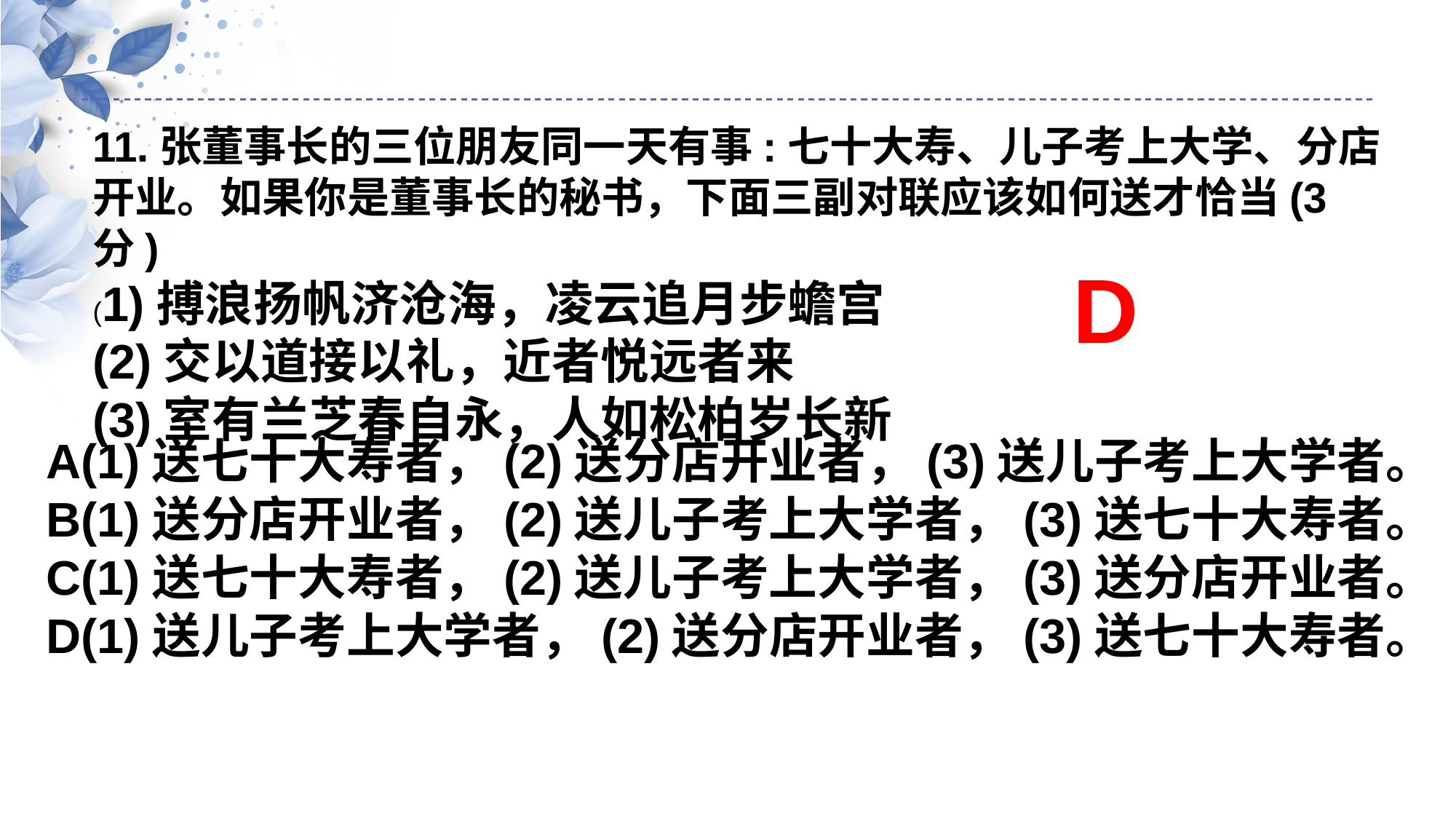

11.张董事长的三位朋友同一天有事:七十大寿、儿子考上大学、分店开业。如果你是董事长的秘书，下面三副对联应该如何送才恰当(3分)
(1)搏浪扬帆济沧海，凌云追月步蟾宫
(2)交以道接以礼，近者悦远者来
(3)室有兰芝春自永，人如松柏岁长新
D
A(1)送七十大寿者，(2)送分店开业者，(3)送儿子考上大学者。
B(1)送分店开业者，(2)送儿子考上大学者，(3)送七十大寿者。
C(1)送七十大寿者，(2)送儿子考上大学者，(3)送分店开业者。
D(1)送儿子考上大学者，(2)送分店开业者，(3)送七十大寿者。